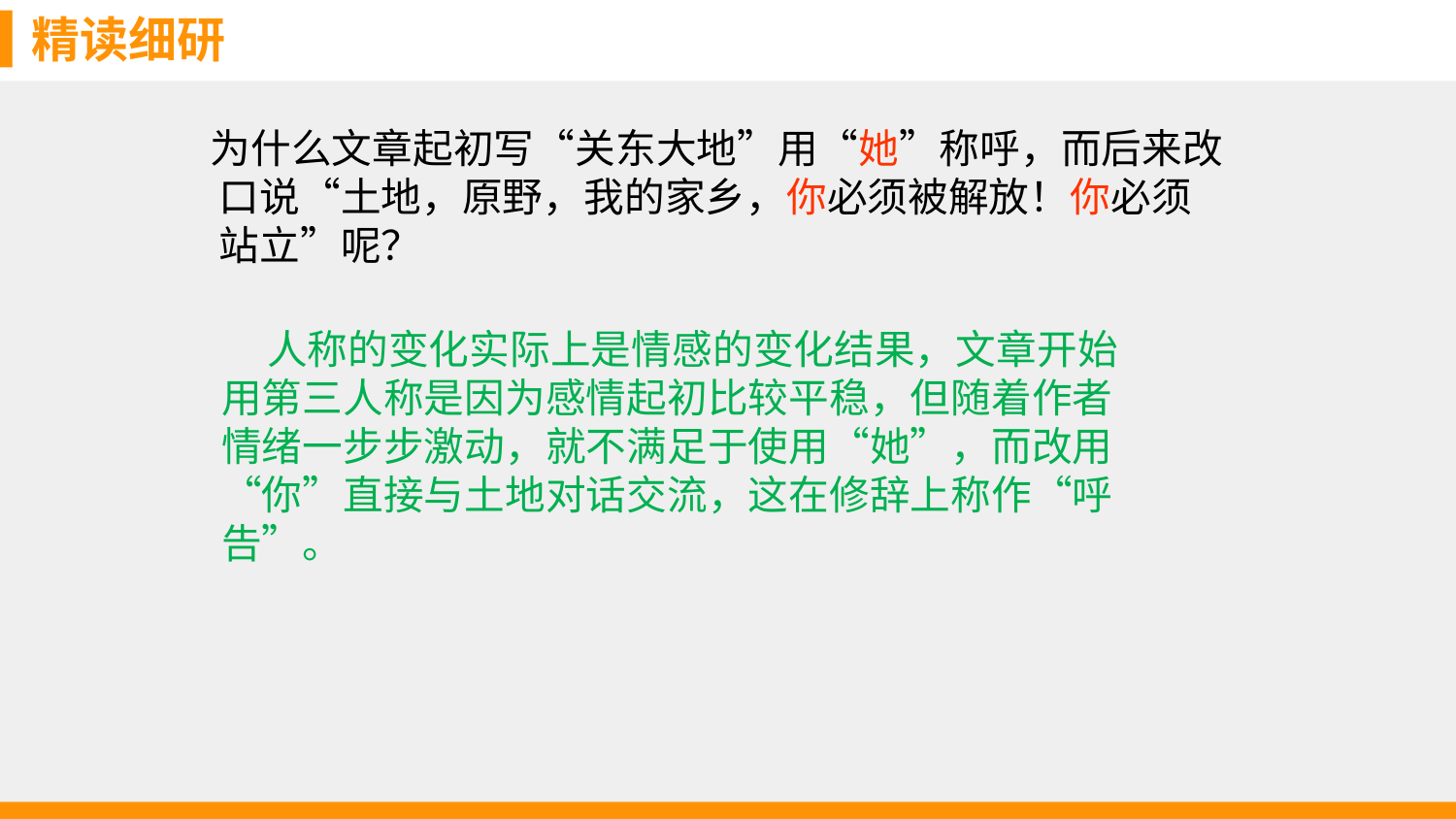

精读细研
    为什么文章起初写“关东大地”用“她”称呼，而后来改口说“土地，原野，我的家乡，你必须被解放！你必须站立”呢？
    人称的变化实际上是情感的变化结果，文章开始用第三人称是因为感情起初比较平稳，但随着作者情绪一步步激动，就不满足于使用“她”，而改用“你”直接与土地对话交流，这在修辞上称作“呼告”。